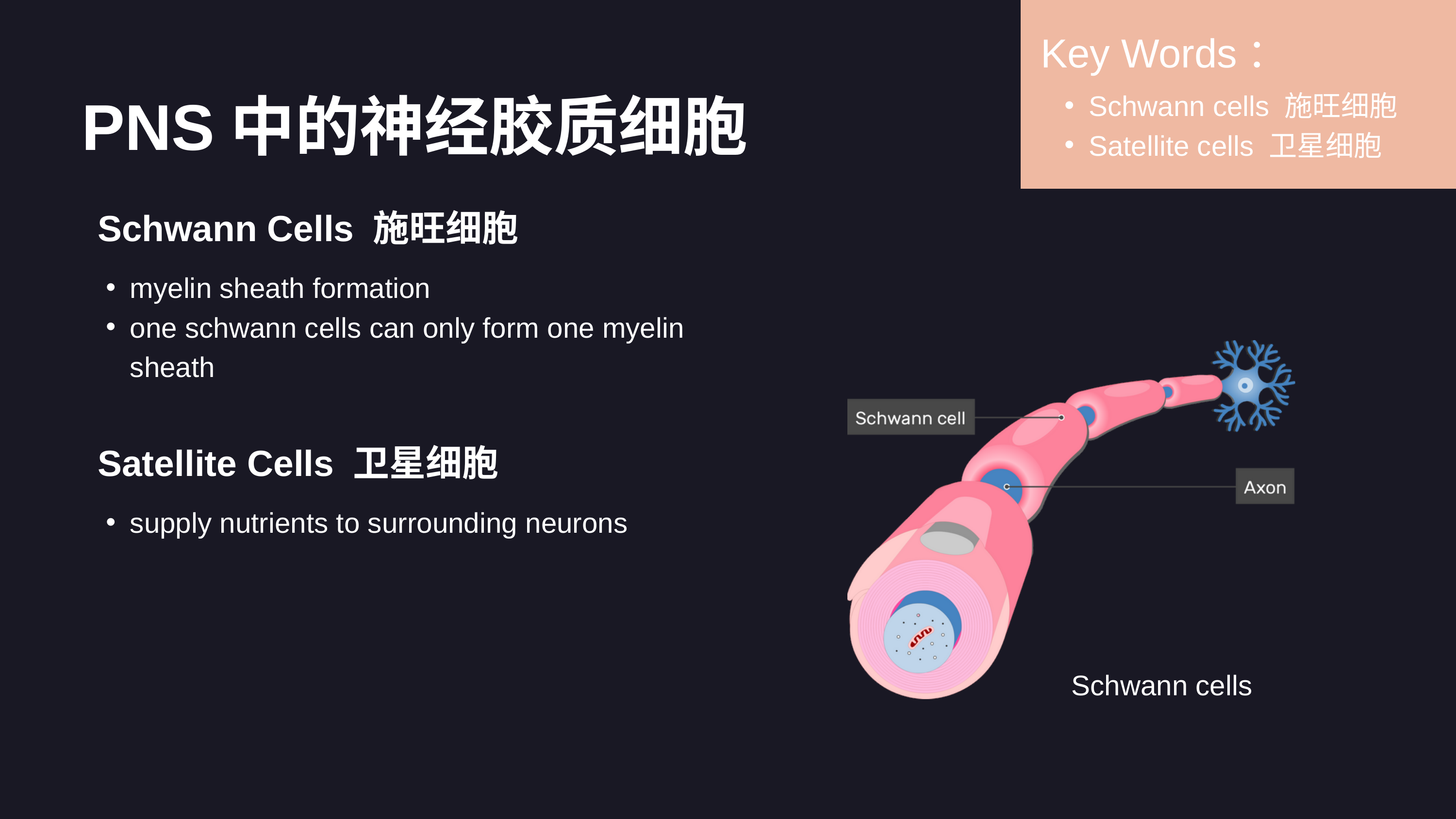

Key Words：
Schwann cells 施旺细胞
Satellite cells 卫星细胞
PNS中的神经胶质细胞
Schwann Cells 施旺细胞
myelin sheath formation
one schwann cells can only form one myelin sheath

Satellite Cells 卫星细胞
supply nutrients to surrounding neurons
Schwann cells